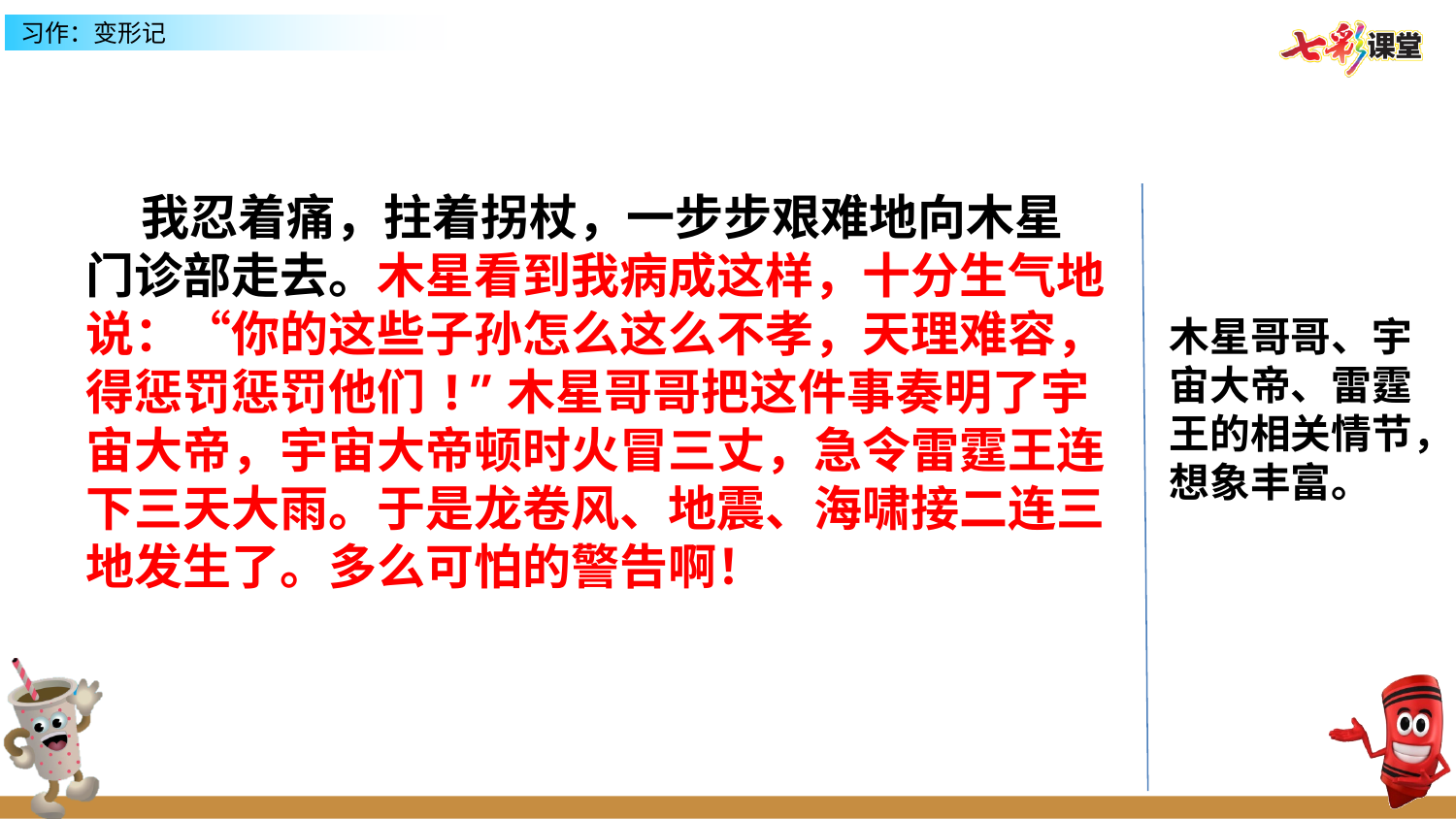

我忍着痛，拄着拐杖，一步步艰难地向木星门诊部走去。木星看到我病成这样，十分生气地说：“你的这些子孙怎么这么不孝，天理难容，得惩罚惩罚他们!”木星哥哥把这件事奏明了宇宙大帝，宇宙大帝顿时火冒三丈，急令雷霆王连下三天大雨。于是龙卷风、地震、海啸接二连三地发生了。多么可怕的警告啊！
木星哥哥、宇宙大帝、雷霆王的相关情节，想象丰富。